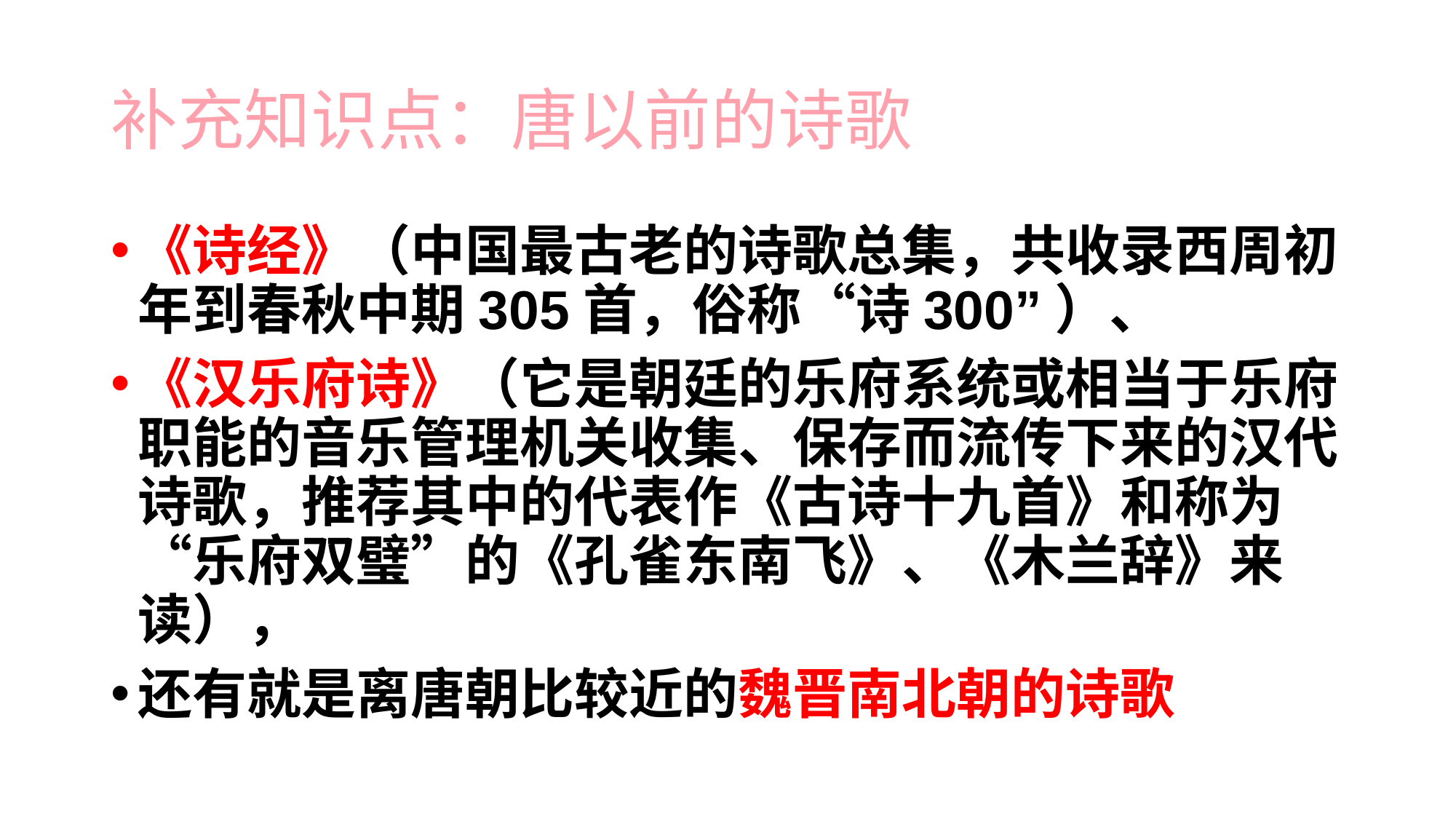

# 补充知识点：唐以前的诗歌
《诗经》（中国最古老的诗歌总集，共收录西周初年到春秋中期305首，俗称“诗300”）、
《汉乐府诗》（它是朝廷的乐府系统或相当于乐府职能的音乐管理机关收集、保存而流传下来的汉代诗歌，推荐其中的代表作《古诗十九首》和称为“乐府双璧”的《孔雀东南飞》、《木兰辞》来读），
还有就是离唐朝比较近的魏晋南北朝的诗歌